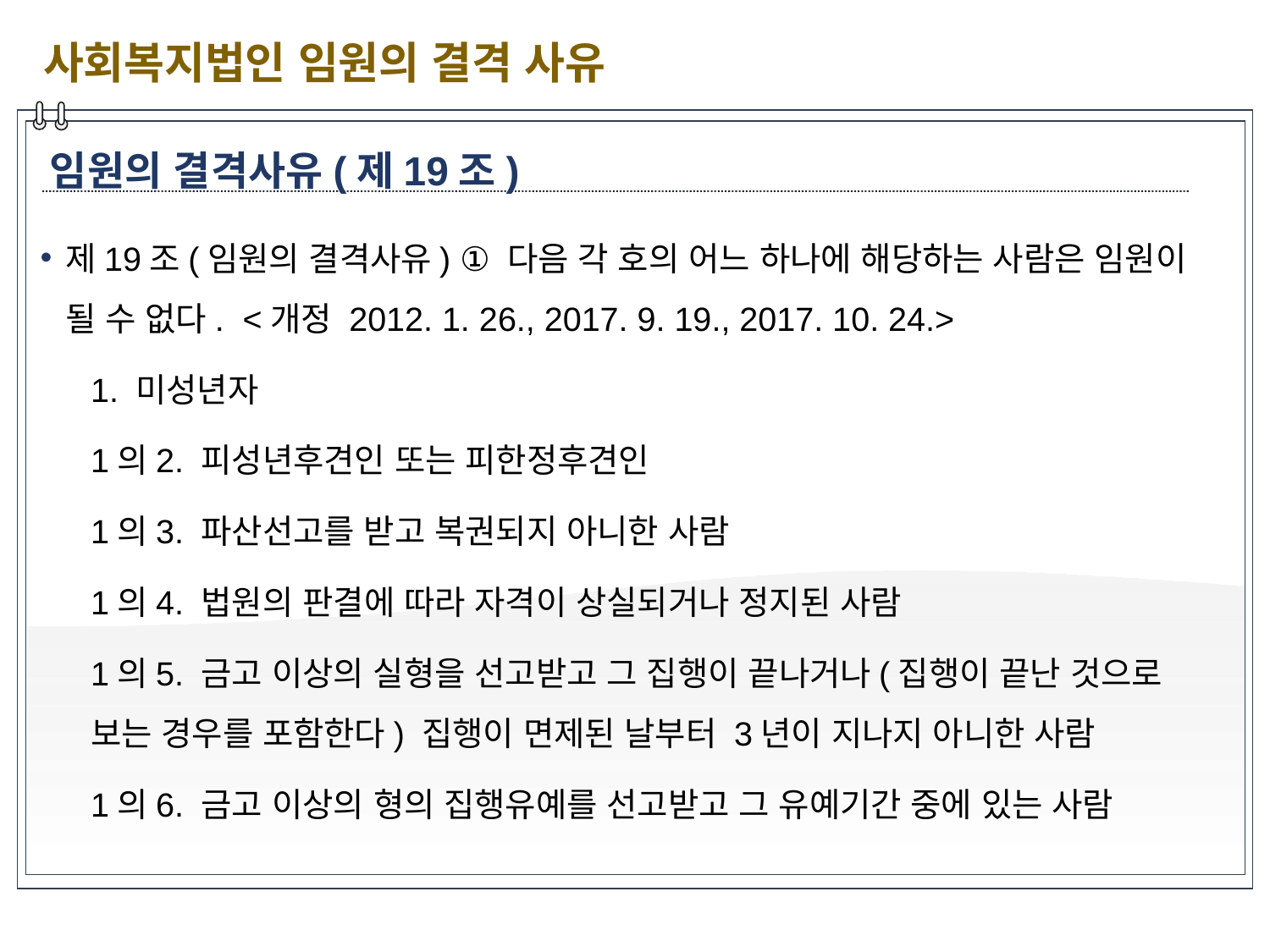

사회복지법인 임원의 결격 사유

임원의 결격사유(제19조)

제19조(임원의 결격사유) ① 다음 각 호의 어느 하나에 해당하는 사람은 임원이 될 수 없다.  <개정 2012. 1. 26., 2017. 9. 19., 2017. 10. 24.>
1. 미성년자
1의2. 피성년후견인 또는 피한정후견인
1의3. 파산선고를 받고 복권되지 아니한 사람
1의4. 법원의 판결에 따라 자격이 상실되거나 정지된 사람
1의5. 금고 이상의 실형을 선고받고 그 집행이 끝나거나(집행이 끝난 것으로 보는 경우를 포함한다) 집행이 면제된 날부터 3년이 지나지 아니한 사람
1의6. 금고 이상의 형의 집행유예를 선고받고 그 유예기간 중에 있는 사람